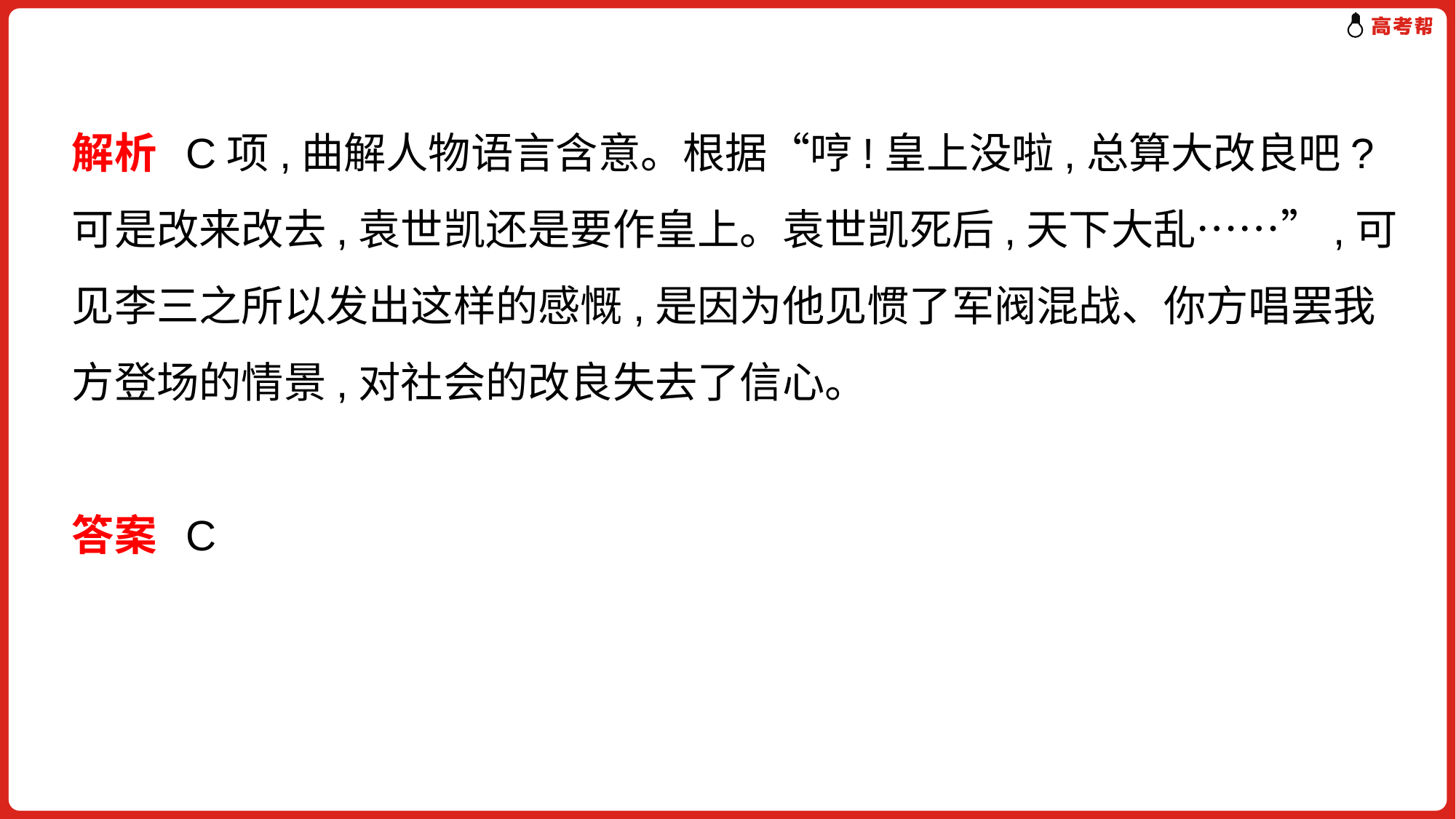

解析  C项,曲解人物语言含意。根据“哼!皇上没啦,总算大改良吧?可是改来改去,袁世凯还是要作皇上。袁世凯死后,天下大乱……”,可见李三之所以发出这样的感慨,是因为他见惯了军阀混战、你方唱罢我方登场的情景,对社会的改良失去了信心。

答案  C